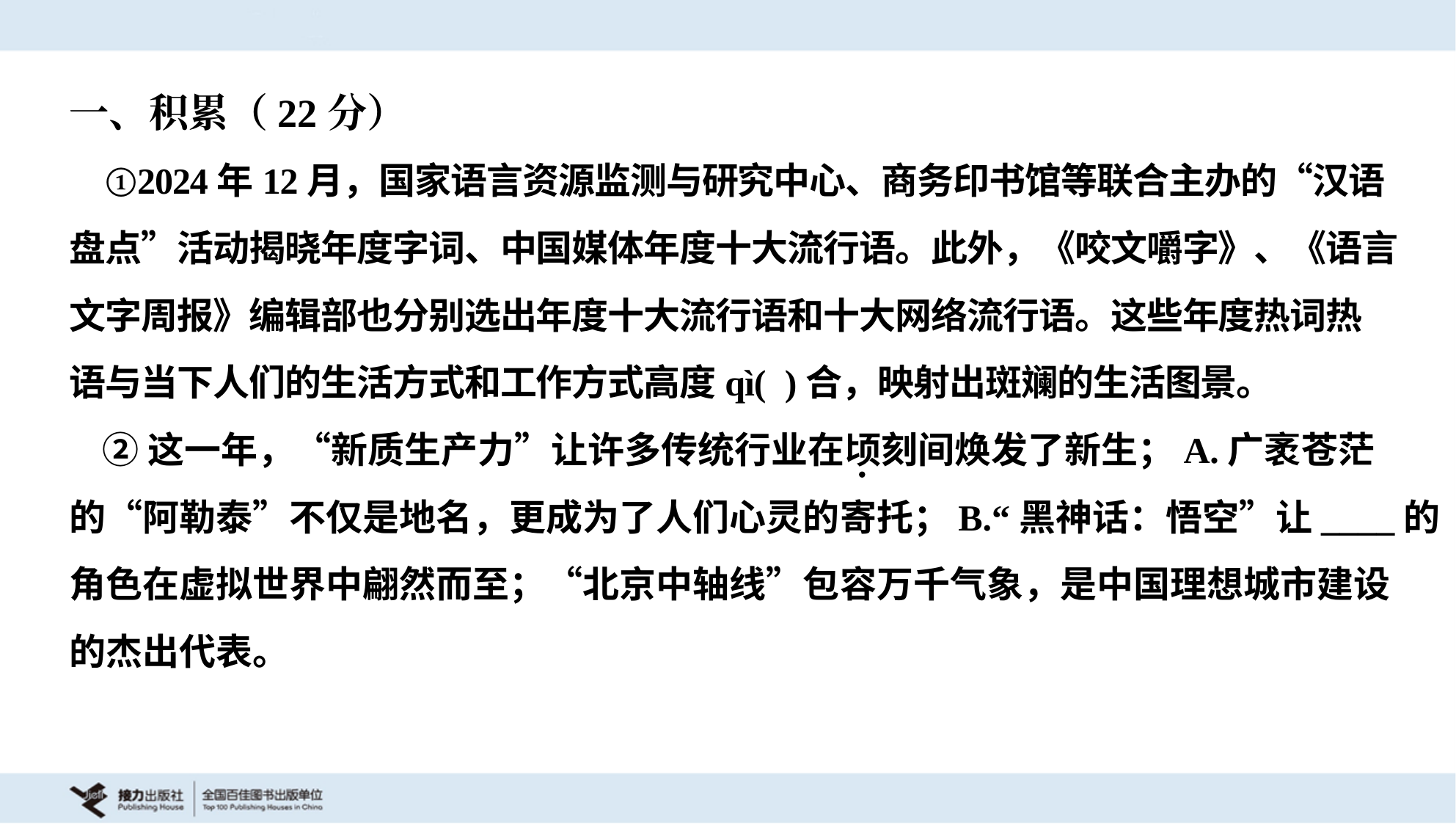

一、积累（22分）
    ①2024年12月，国家语言资源监测与研究中心、商务印书馆等联合主办的“汉语
盘点”活动揭晓年度字词、中国媒体年度十大流行语。此外，《咬文嚼字》、《语言
文字周报》编辑部也分别选出年度十大流行语和十大网络流行语。这些年度热词热
语与当下人们的生活方式和工作方式高度qì(  )合，映射出斑斓的生活图景。
    ②这一年，“新质生产力”让许多传统行业在顷刻间焕发了新生；A.广袤苍茫
的“阿勒泰”不仅是地名，更成为了人们心灵的寄托；B.“黑神话：悟空”让____的
角色在虚拟世界中翩然而至；“北京中轴线”包容万千气象，是中国理想城市建设
的杰出代表。